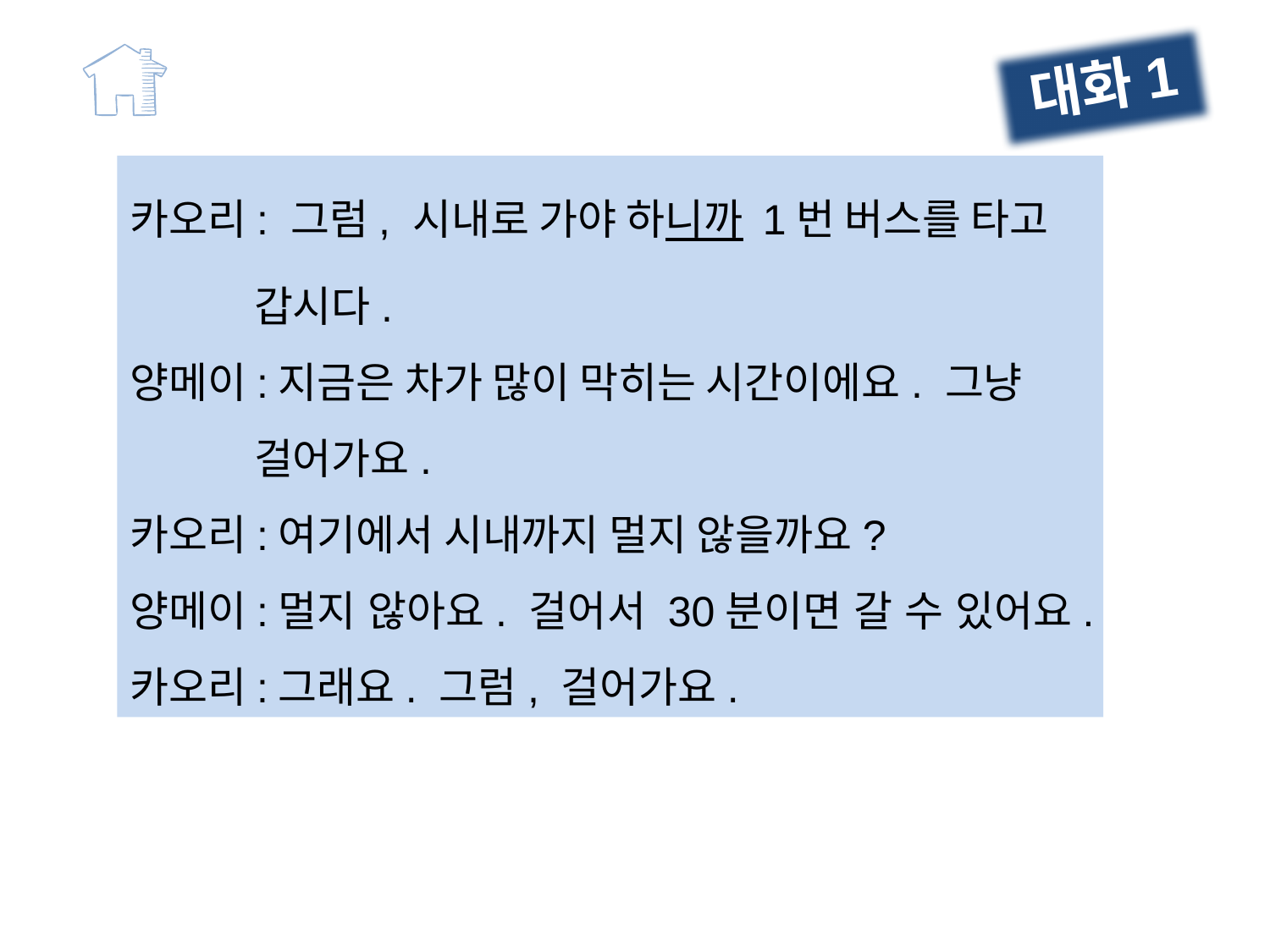

대화1

카오리: 그럼, 시내로 가야 하니까 1번 버스를 타고
            갑시다.
양메이:지금은 차가 많이 막히는 시간이에요. 그냥
            걸어가요.
카오리:여기에서 시내까지 멀지 않을까요?
양메이:멀지 않아요. 걸어서 30분이면 갈 수 있어요.
카오리:그래요. 그럼, 걸어가요.